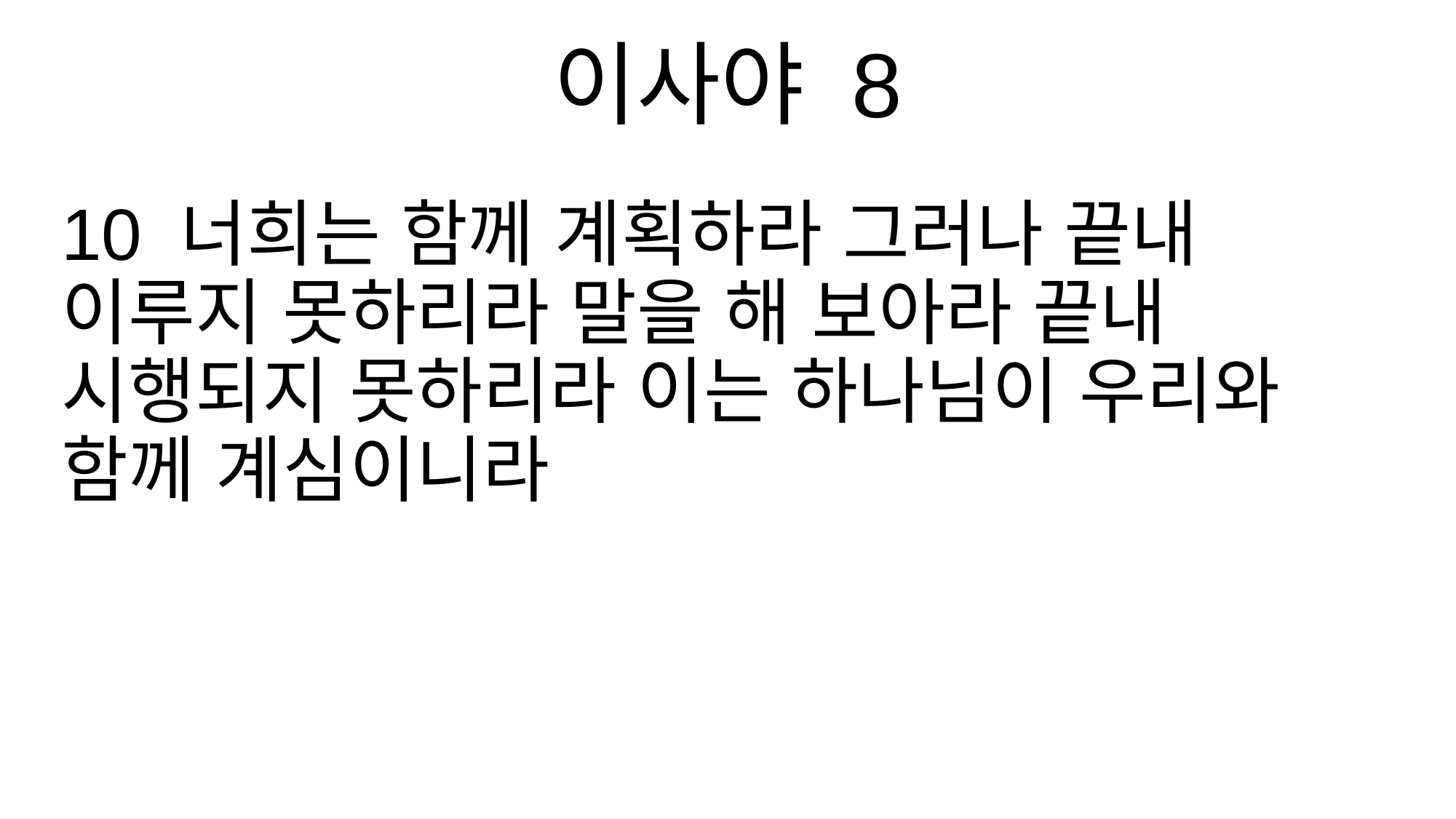

이사야 8
10 너희는 함께 계획하라 그러나 끝내 이루지 못하리라 말을 해 보아라 끝내 시행되지 못하리라 이는 하나님이 우리와 함께 계심이니라